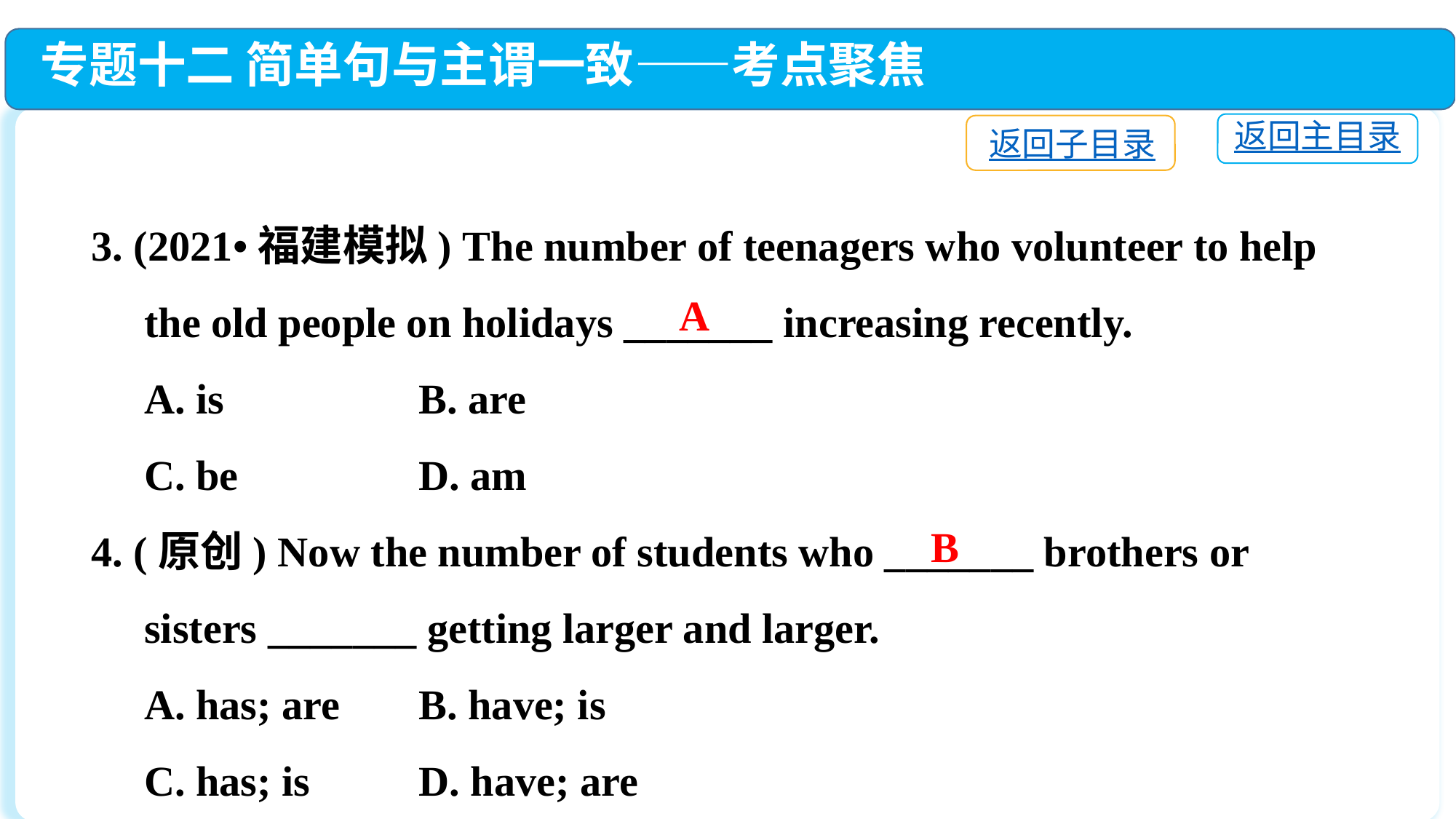

专题十二 简单句与主谓一致——考点聚焦

返回主目录

返回子目录
3. (2021•福建模拟) The number of teenagers who volunteer to help
     the old people on holidays _______ increasing recently.
     A. is　　　　	B. are
     C. be　　　 	D. am
4. (原创) Now the number of students who _______ brothers or
     sisters _______ getting larger and larger.
     A. has; are	B. have; is
     C. has; is	D. have; are
A
B